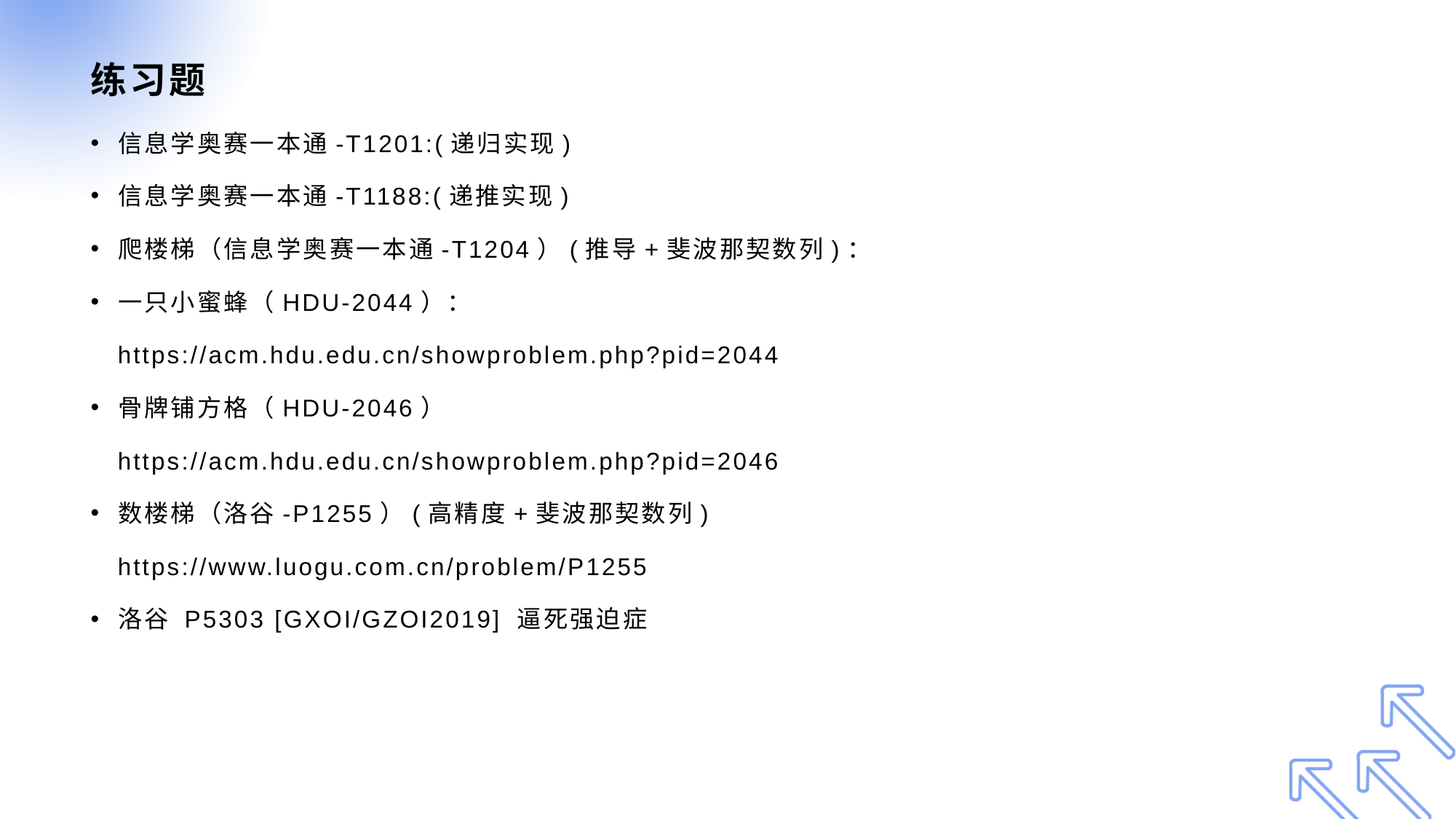

# 练习题
信息学奥赛一本通-T1201:(递归实现)
信息学奥赛一本通-T1188:(递推实现)
爬楼梯（信息学奥赛一本通-T1204）(推导+斐波那契数列)：
一只小蜜蜂（HDU-2044）：
   https://acm.hdu.edu.cn/showproblem.php?pid=2044
骨牌铺方格（HDU-2046）
   https://acm.hdu.edu.cn/showproblem.php?pid=2046
数楼梯（洛谷-P1255）(高精度+斐波那契数列)
   https://www.luogu.com.cn/problem/P1255
洛谷 P5303 [GXOI/GZOI2019] 逼死强迫症